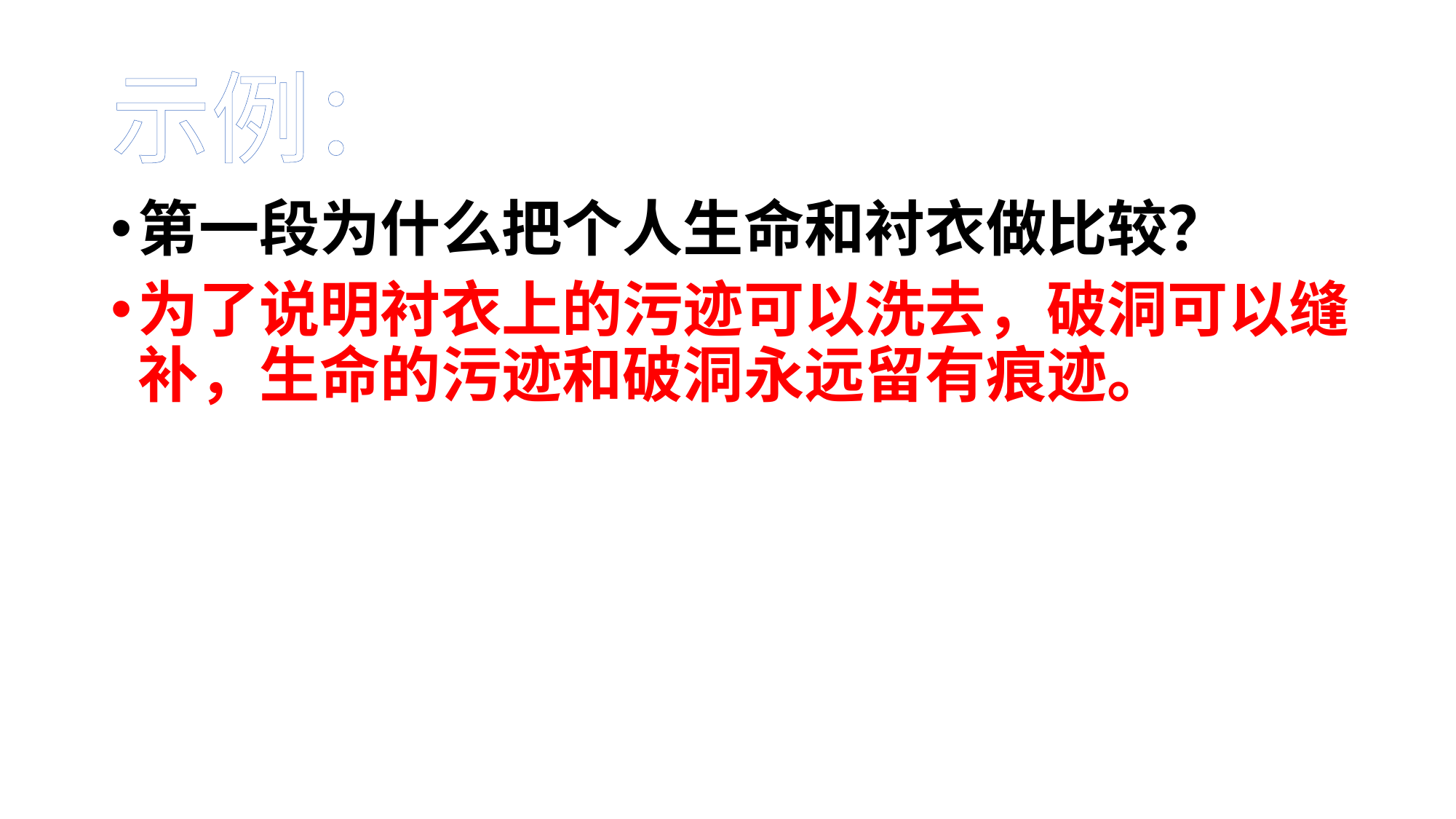

# 示例：
第一段为什么把个人生命和衬衣做比较？
为了说明衬衣上的污迹可以洗去，破洞可以缝补，生命的污迹和破洞永远留有痕迹。